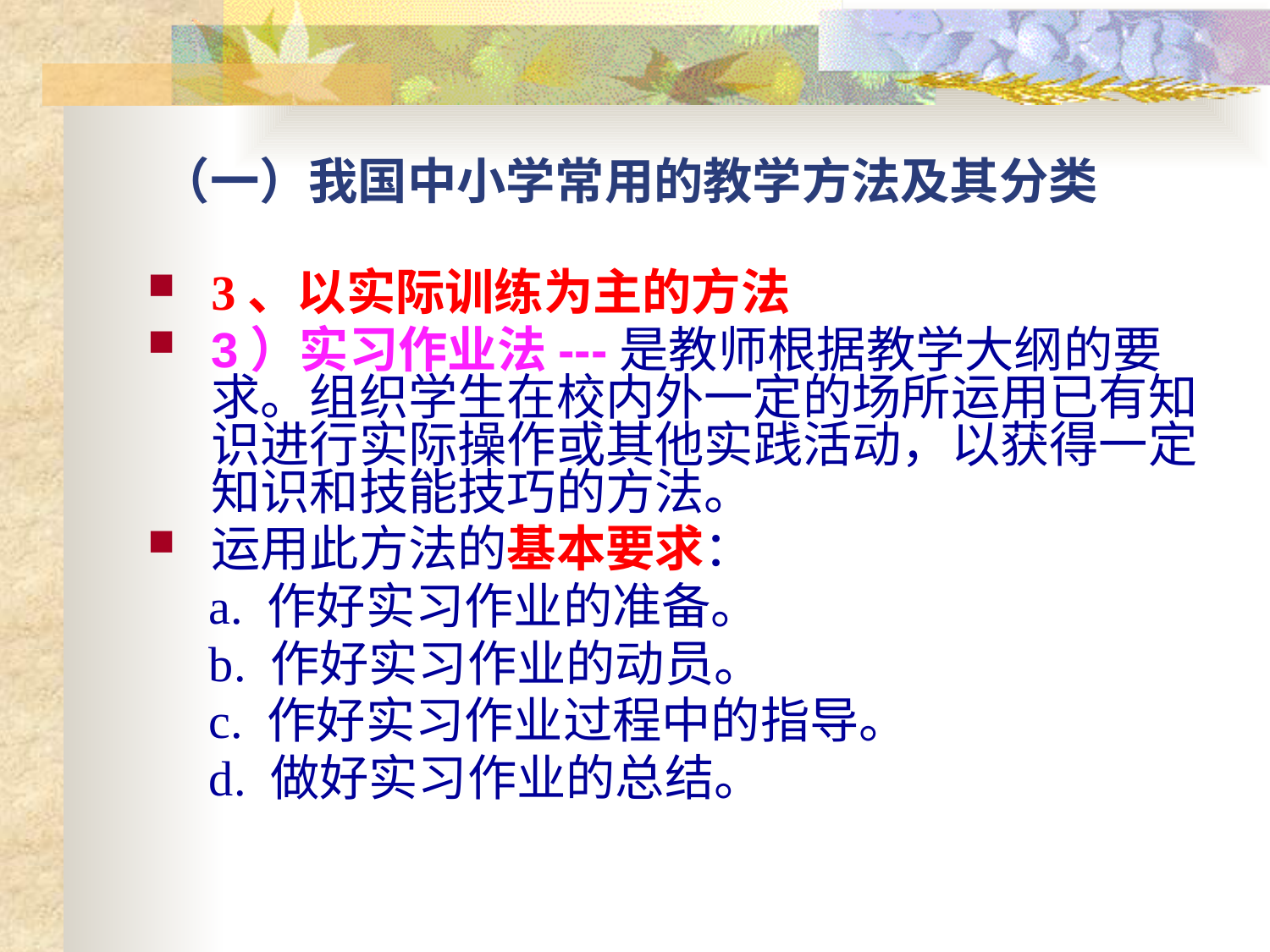

# （一）我国中小学常用的教学方法及其分类
3、以实际训练为主的方法
3）实习作业法---是教师根据教学大纲的要求。组织学生在校内外一定的场所运用已有知识进行实际操作或其他实践活动，以获得一定知识和技能技巧的方法。
运用此方法的基本要求：
     a. 作好实习作业的准备。
     b. 作好实习作业的动员。
     c. 作好实习作业过程中的指导。
     d. 做好实习作业的总结。